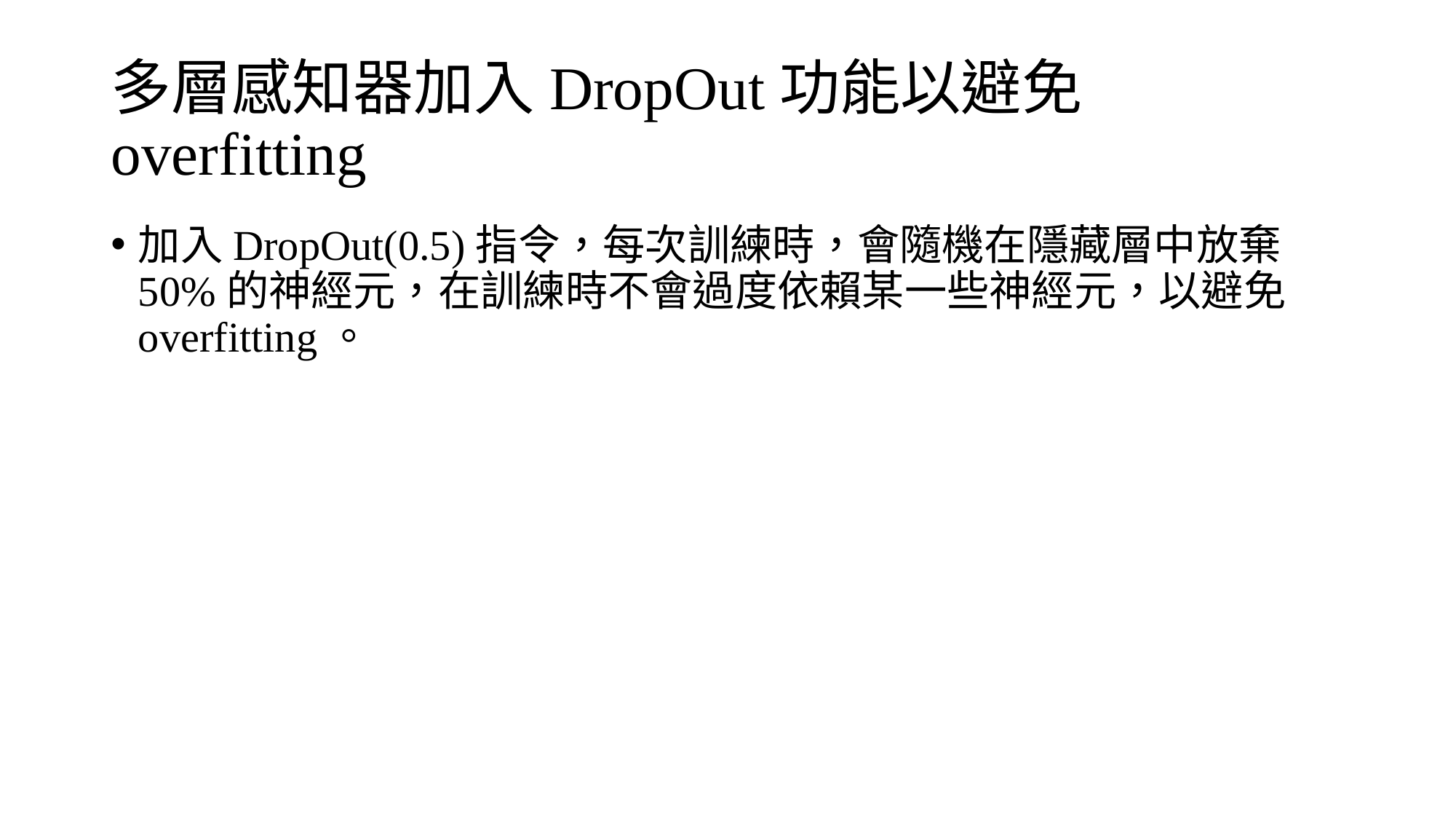

# 多層感知器加入DropOut功能以避免overfitting
加入DropOut(0.5)指令，每次訓練時，會隨機在隱藏層中放棄50%的神經元，在訓練時不會過度依賴某一些神經元，以避免overfitting。